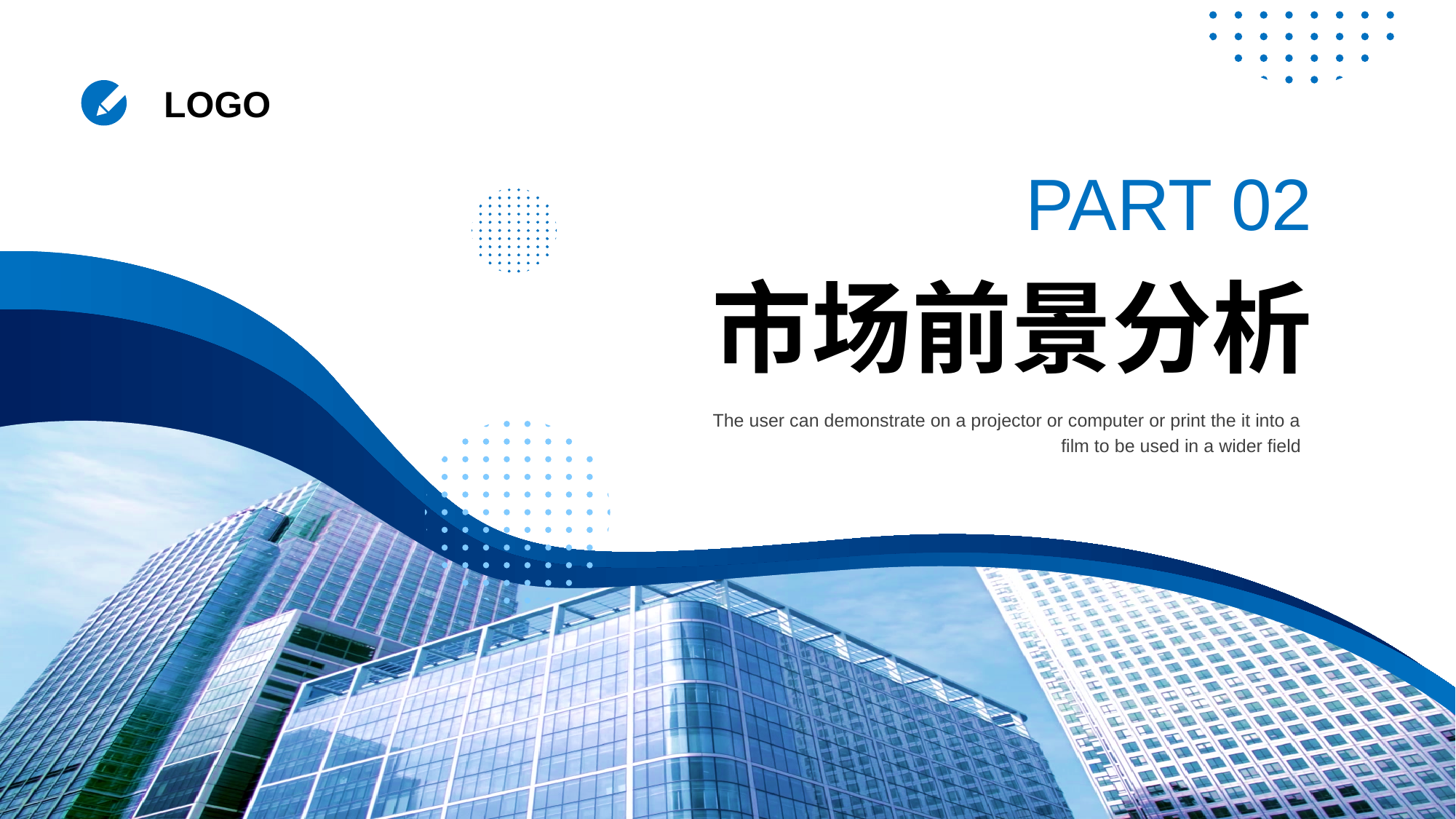

LOGO

PART 02

市场前景分析
The user can demonstrate on a projector or computer or print the it into a film to be used in a wider field